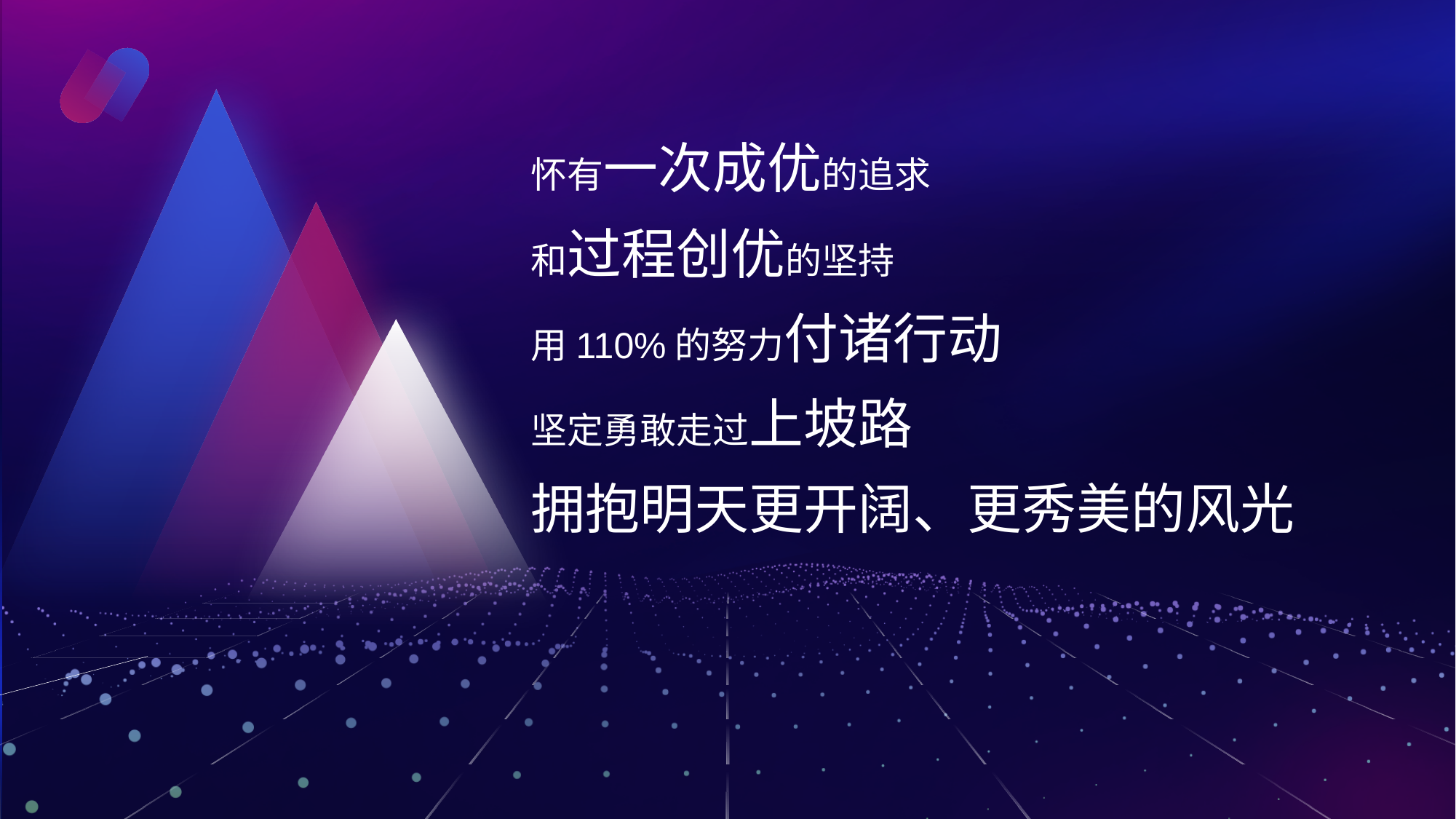

怀有一次成优的追求
和过程创优的坚持
用110%的努力付诸行动
坚定勇敢走过上坡路
拥抱明天更开阔、更秀美的风光